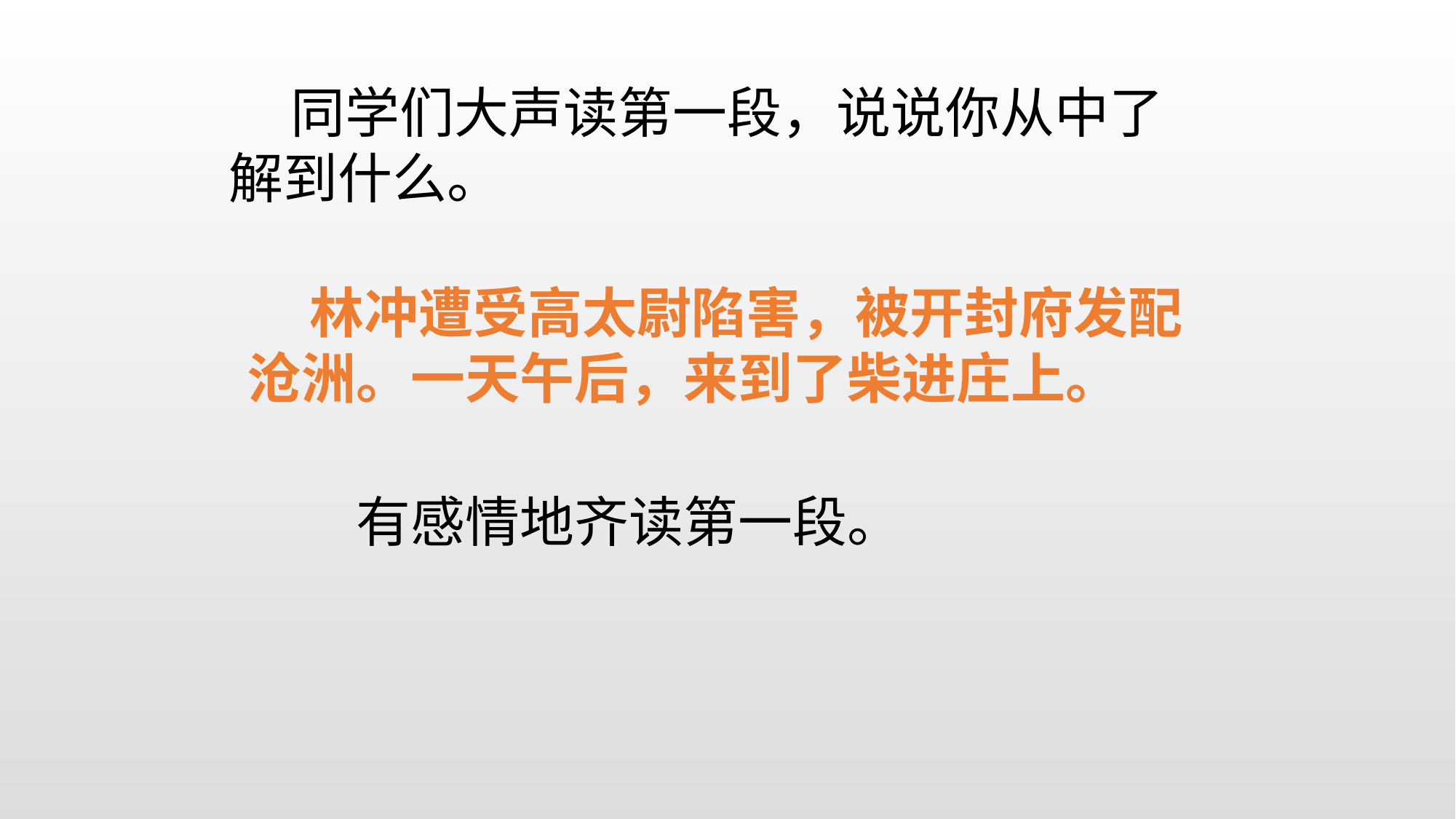

同学们大声读第一段，说说你从中了解到什么。
    林冲遭受高太尉陷害，被开封府发配沧洲。一天午后，来到了柴进庄上。
有感情地齐读第一段。